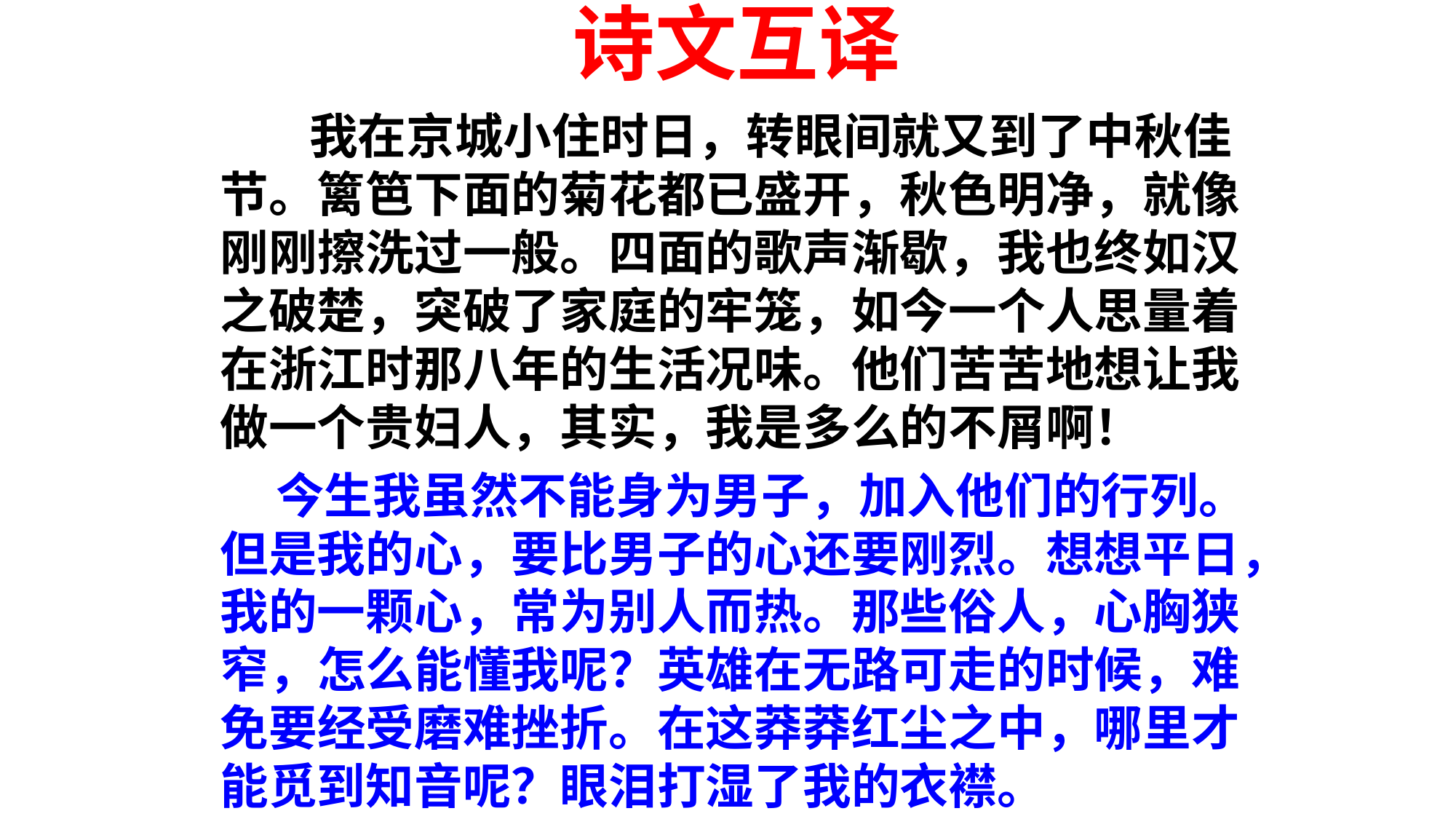

# 诗文互译
       我在京城小住时日，转眼间就又到了中秋佳节。篱笆下面的菊花都已盛开，秋色明净，就像刚刚擦洗过一般。四面的歌声渐歇，我也终如汉之破楚，突破了家庭的牢笼，如今一个人思量着在浙江时那八年的生活况味。他们苦苦地想让我做一个贵妇人，其实，我是多么的不屑啊！
    今生我虽然不能身为男子，加入他们的行列。但是我的心，要比男子的心还要刚烈。想想平日，我的一颗心，常为别人而热。那些俗人，心胸狭窄，怎么能懂我呢？英雄在无路可走的时候，难免要经受磨难挫折。在这莽莽红尘之中，哪里才能觅到知音呢？眼泪打湿了我的衣襟。